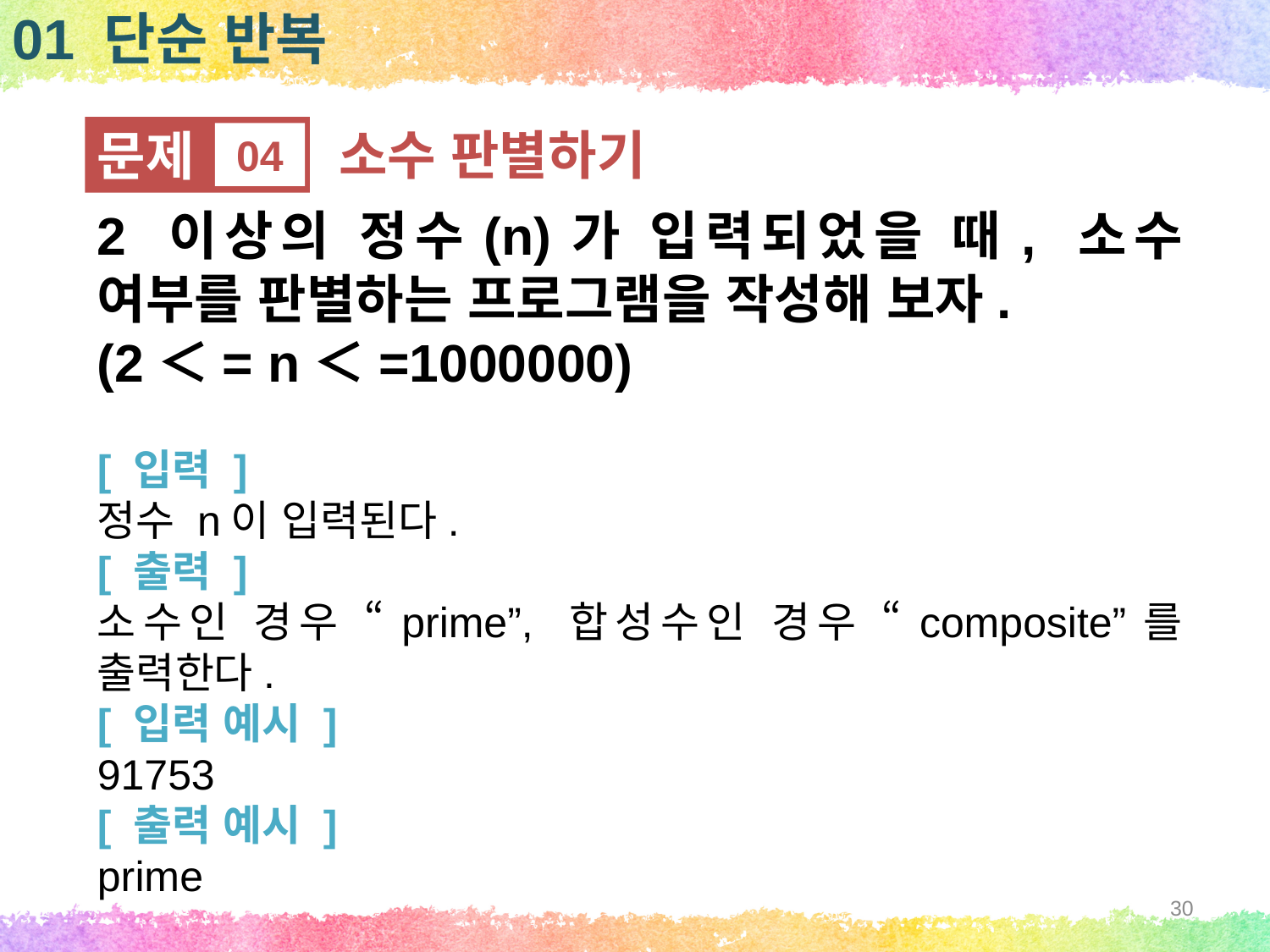

01 단순 반복
문제
04
소수 판별하기
2 이상의 정수(n)가 입력되었을 때, 소수 여부를 판별하는 프로그램을 작성해 보자.
(2＜= n＜=1000000)

[ 입력 ]
정수 n이 입력된다.
[ 출력 ]
소수인 경우 “prime”, 합성수인 경우 “composite”를 출력한다.
[ 입력 예시 ]
91753
[ 출력 예시 ]
prime
30